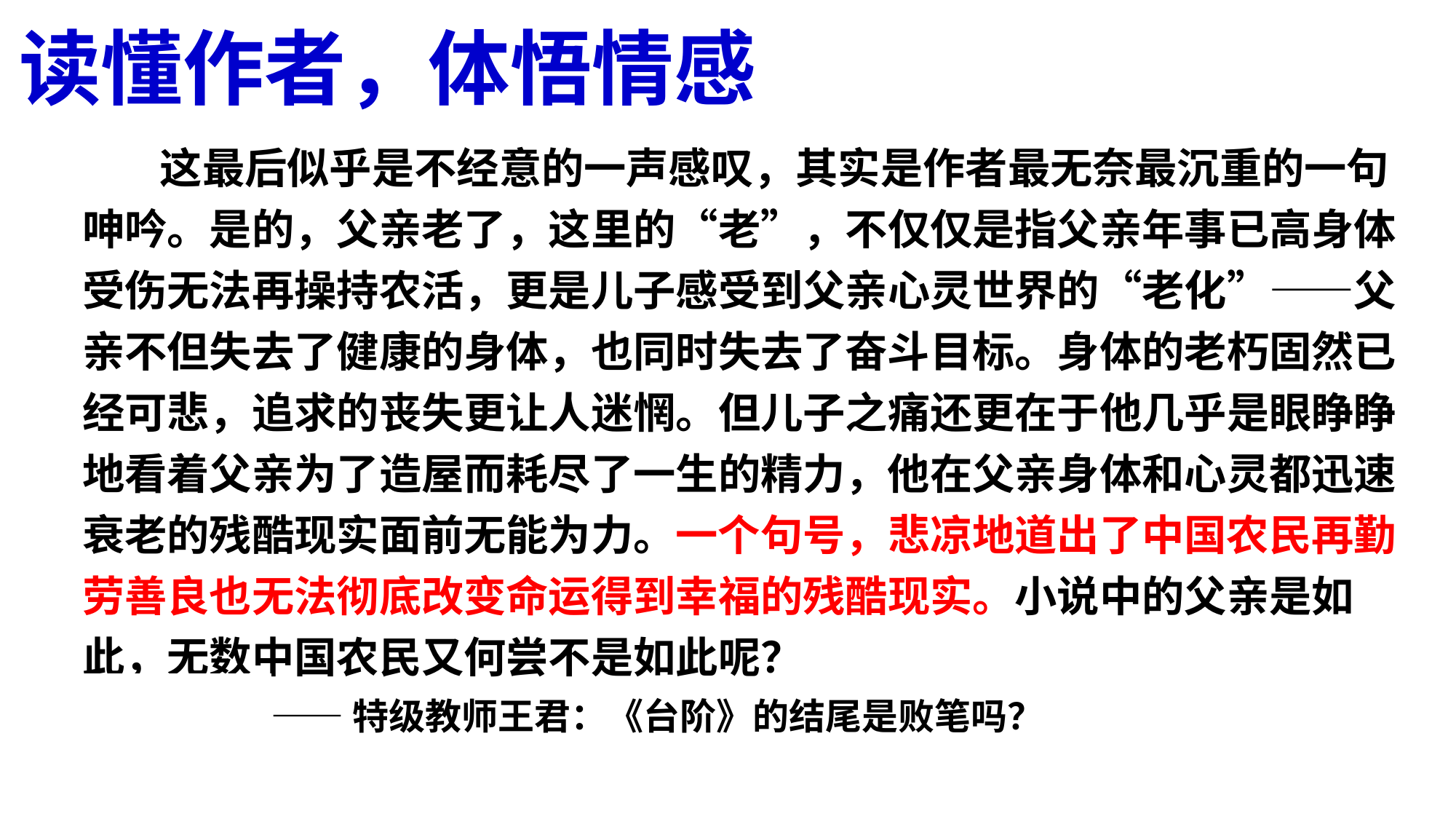

# 读懂作者，体悟情感
       这最后似乎是不经意的一声感叹，其实是作者最无奈最沉重的一句呻吟。是的，父亲老了，这里的“老”，不仅仅是指父亲年事已高身体受伤无法再操持农活，更是儿子感受到父亲心灵世界的“老化”——父亲不但失去了健康的身体，也同时失去了奋斗目标。身体的老朽固然已经可悲，追求的丧失更让人迷惘。但儿子之痛还更在于他几乎是眼睁睁地看着父亲为了造屋而耗尽了一生的精力，他在父亲身体和心灵都迅速衰老的残酷现实面前无能为力。一个句号，悲凉地道出了中国农民再勤劳善良也无法彻底改变命运得到幸福的残酷现实。小说中的父亲是如此，无数中国农民又何尝不是如此呢？
                 ——特级教师王君：《台阶》的结尾是败笔吗？